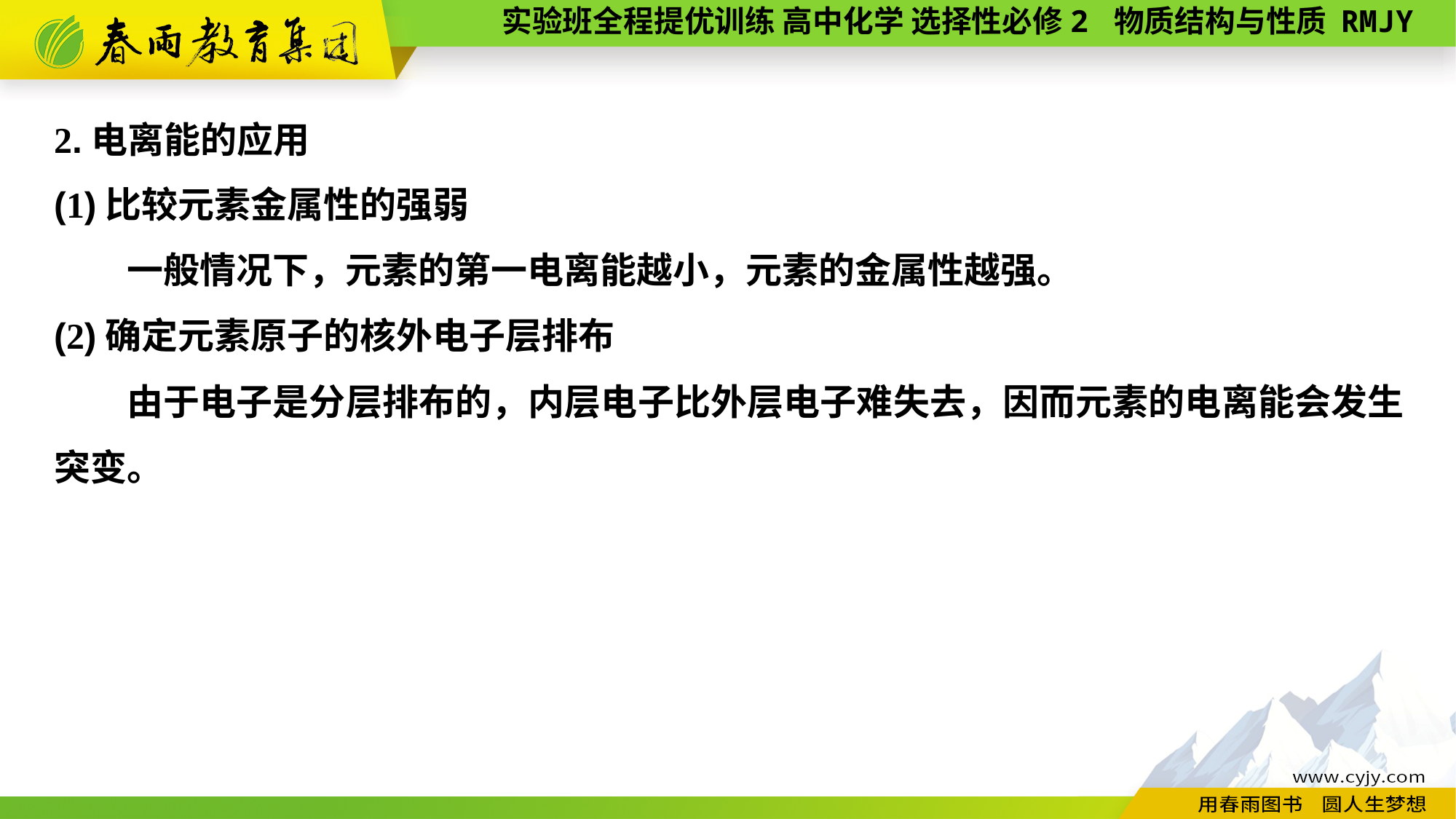

2.电离能的应用
(1)比较元素金属性的强弱
一般情况下，元素的第一电离能越小，元素的金属性越强。
(2)确定元素原子的核外电子层排布
由于电子是分层排布的，内层电子比外层电子难失去，因而元素的电离能会发生突变。